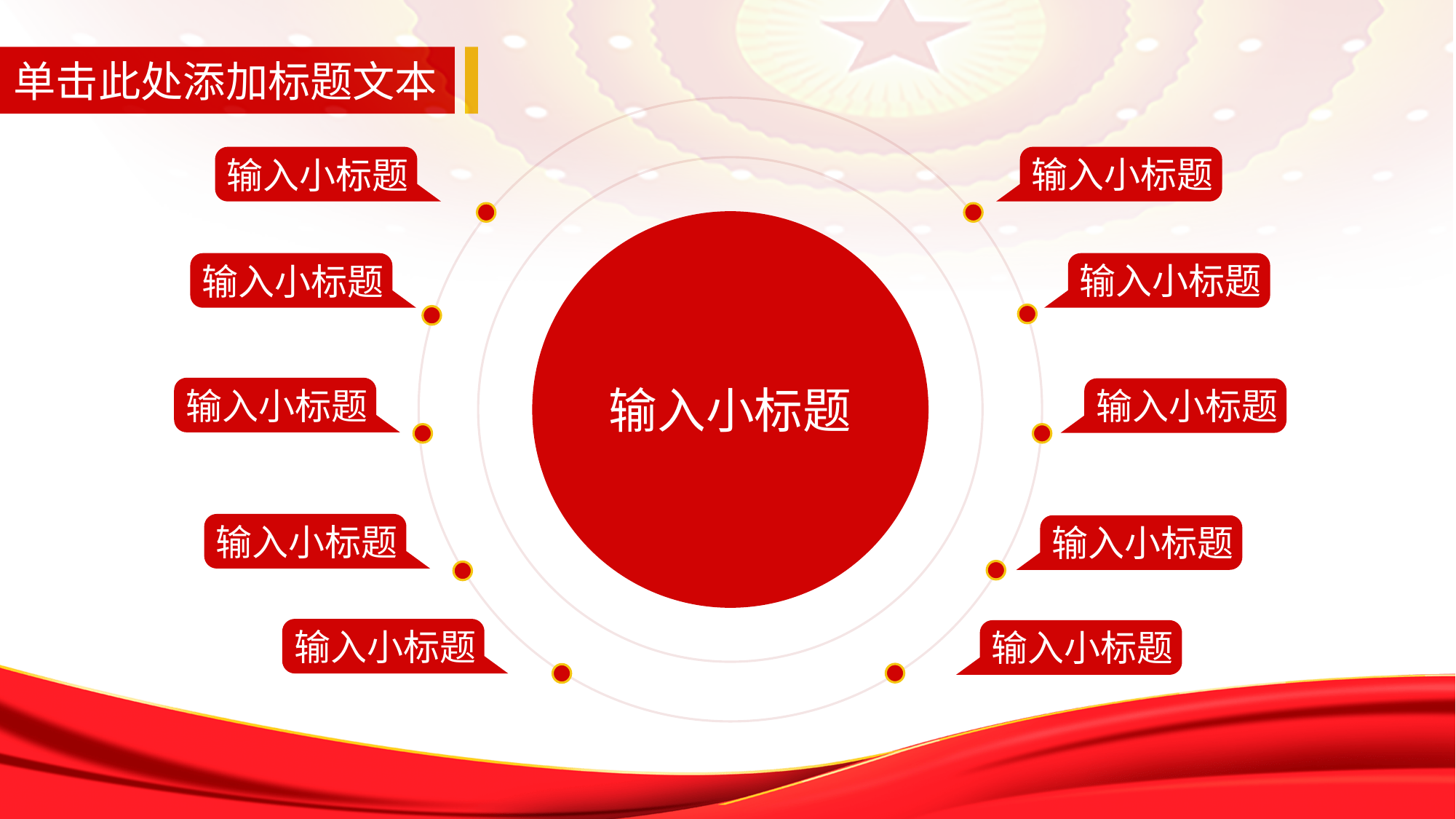

单击此处添加标题文本

输入小标题

输入小标题

输入小标题
输入小标题

输入小标题

输入小标题
输入小标题

输入小标题
输入小标题

输入小标题
输入小标题